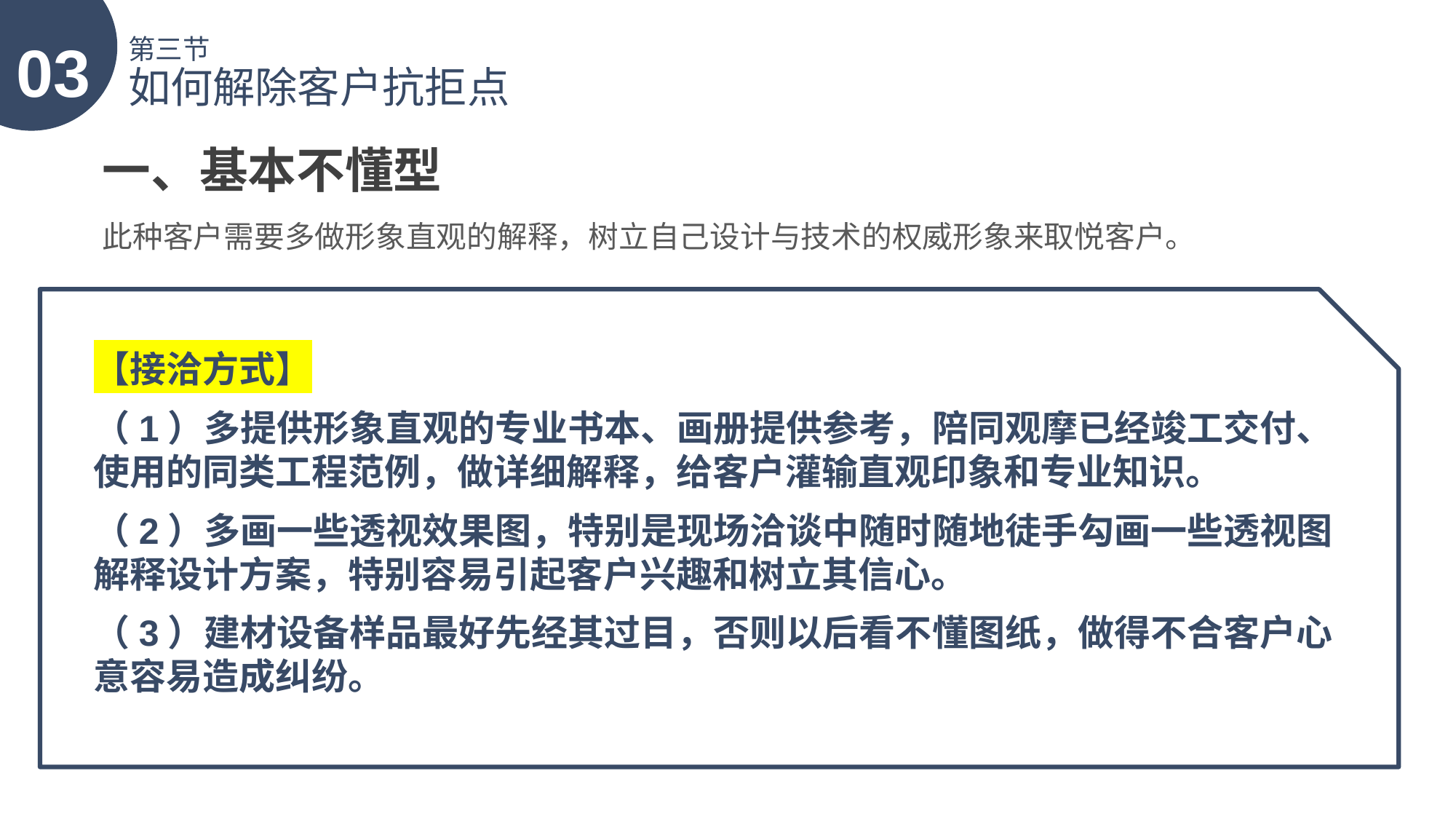

03
第三节
如何解除客户抗拒点
一、基本不懂型
此种客户需要多做形象直观的解释，树立自己设计与技术的权威形象来取悦客户。

【接洽方式】
（1）多提供形象直观的专业书本、画册提供参考，陪同观摩已经竣工交付、使用的同类工程范例，做详细解释，给客户灌输直观印象和专业知识。
（2）多画一些透视效果图，特别是现场洽谈中随时随地徒手勾画一些透视图解释设计方案，特别容易引起客户兴趣和树立其信心。
（3）建材设备样品最好先经其过目，否则以后看不懂图纸，做得不合客户心意容易造成纠纷。